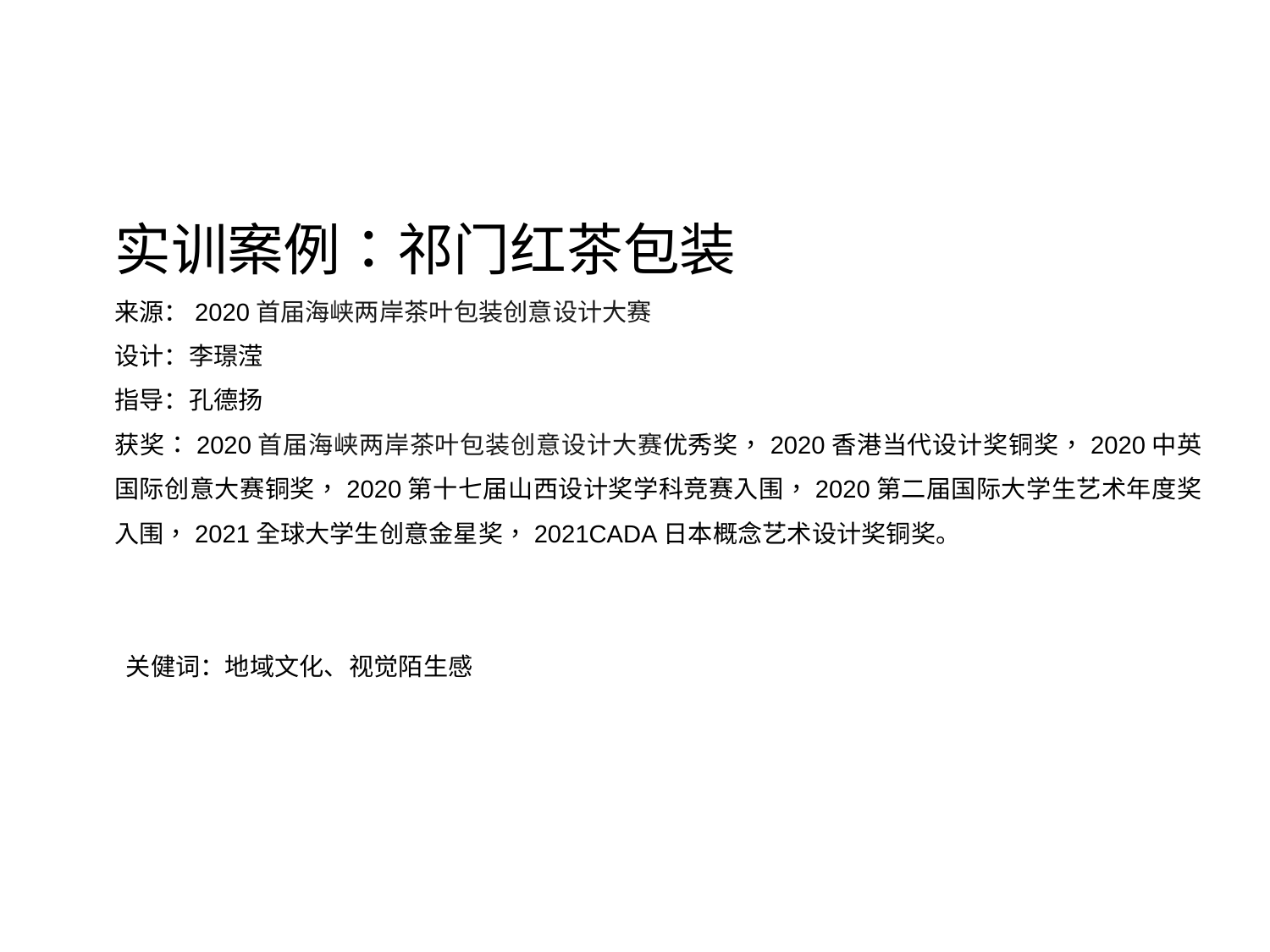

实训案例：祁门红茶包装
来源：2020首届海峡两岸茶叶包装创意设计大赛
设计：李璟滢
指导：孔德扬
获奖：2020首届海峡两岸茶叶包装创意设计大赛优秀奖，2020香港当代设计奖铜奖，2020中英国际创意大赛铜奖，2020第十七届山西设计奖学科竞赛入围，2020第二届国际大学生艺术年度奖入围，2021全球大学生创意金星奖，2021CADA日本概念艺术设计奖铜奖。

 关健词：地域文化、视觉陌生感